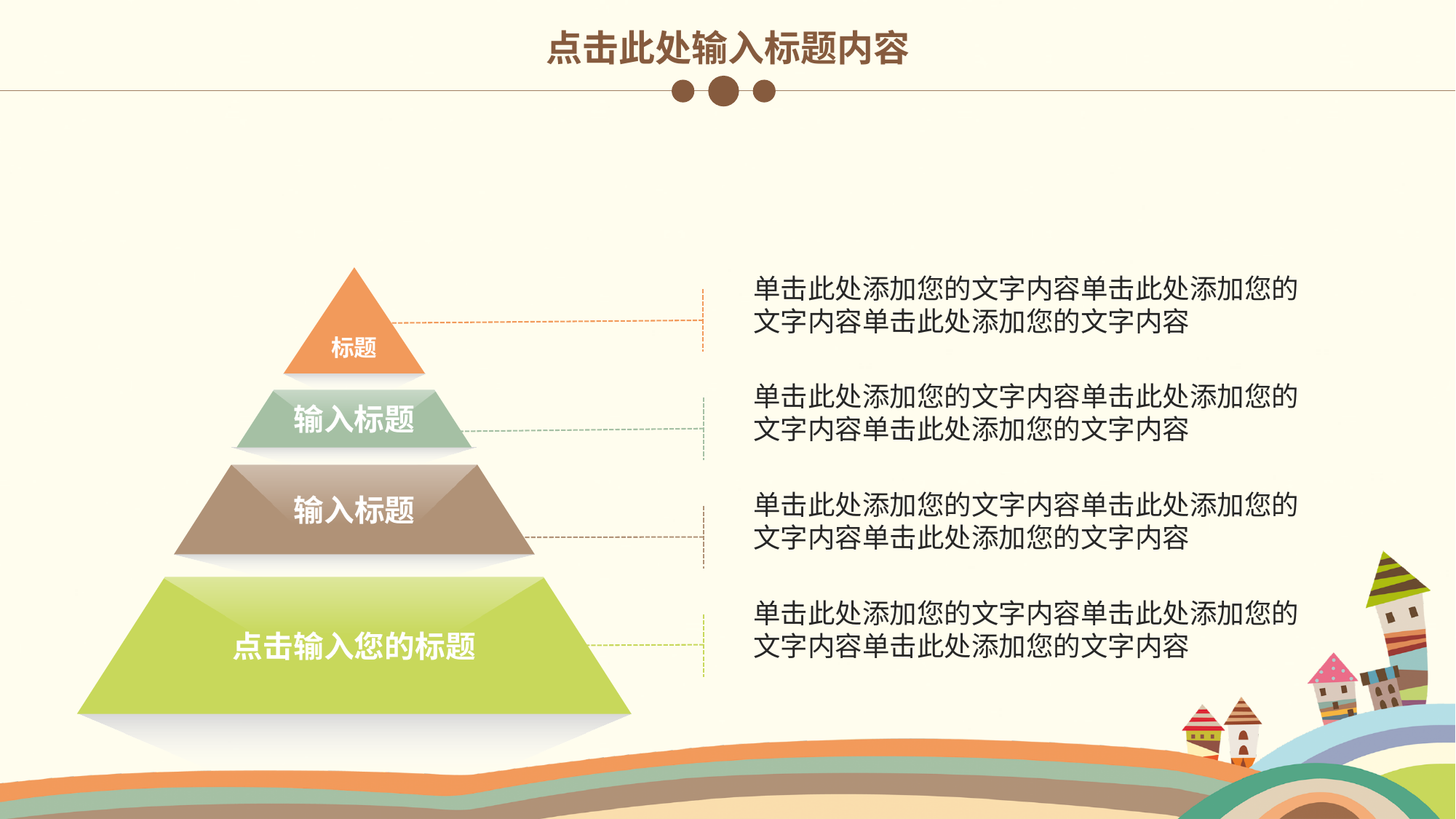

点击此处输入标题内容
标题

单击此处添加您的文字内容单击此处添加您的文字内容单击此处添加您的文字内容

输入标题

单击此处添加您的文字内容单击此处添加您的文字内容单击此处添加您的文字内容

输入标题

单击此处添加您的文字内容单击此处添加您的文字内容单击此处添加您的文字内容

点击输入您的标题

单击此处添加您的文字内容单击此处添加您的文字内容单击此处添加您的文字内容